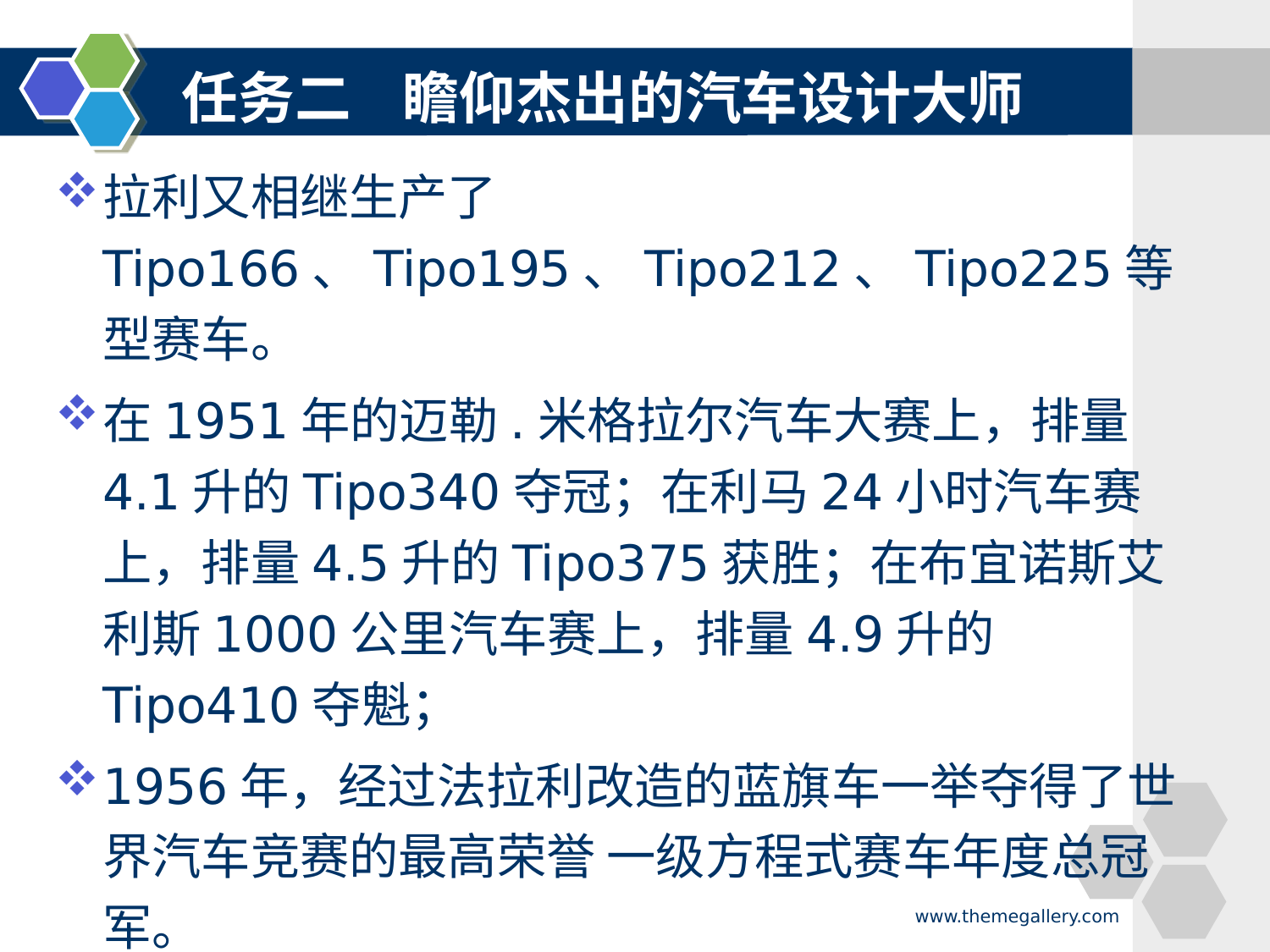

任务二    瞻仰杰出的汽车设计大师
拉利又相继生产了Tipo166、Tipo195、Tipo212、Tipo225等型赛车。
在1951年的迈勒.米格拉尔汽车大赛上，排量4.1升的Tipo340夺冠；在利马24小时汽车赛上，排量4.5升的Tipo375获胜；在布宜诺斯艾利斯1000公里汽车赛上，排量4.9升的Tipo410夺魁；
1956年，经过法拉利改造的蓝旗车一举夺得了世界汽车竞赛的最高荣誉 一级方程式赛车年度总冠军。
www.themegallery.com